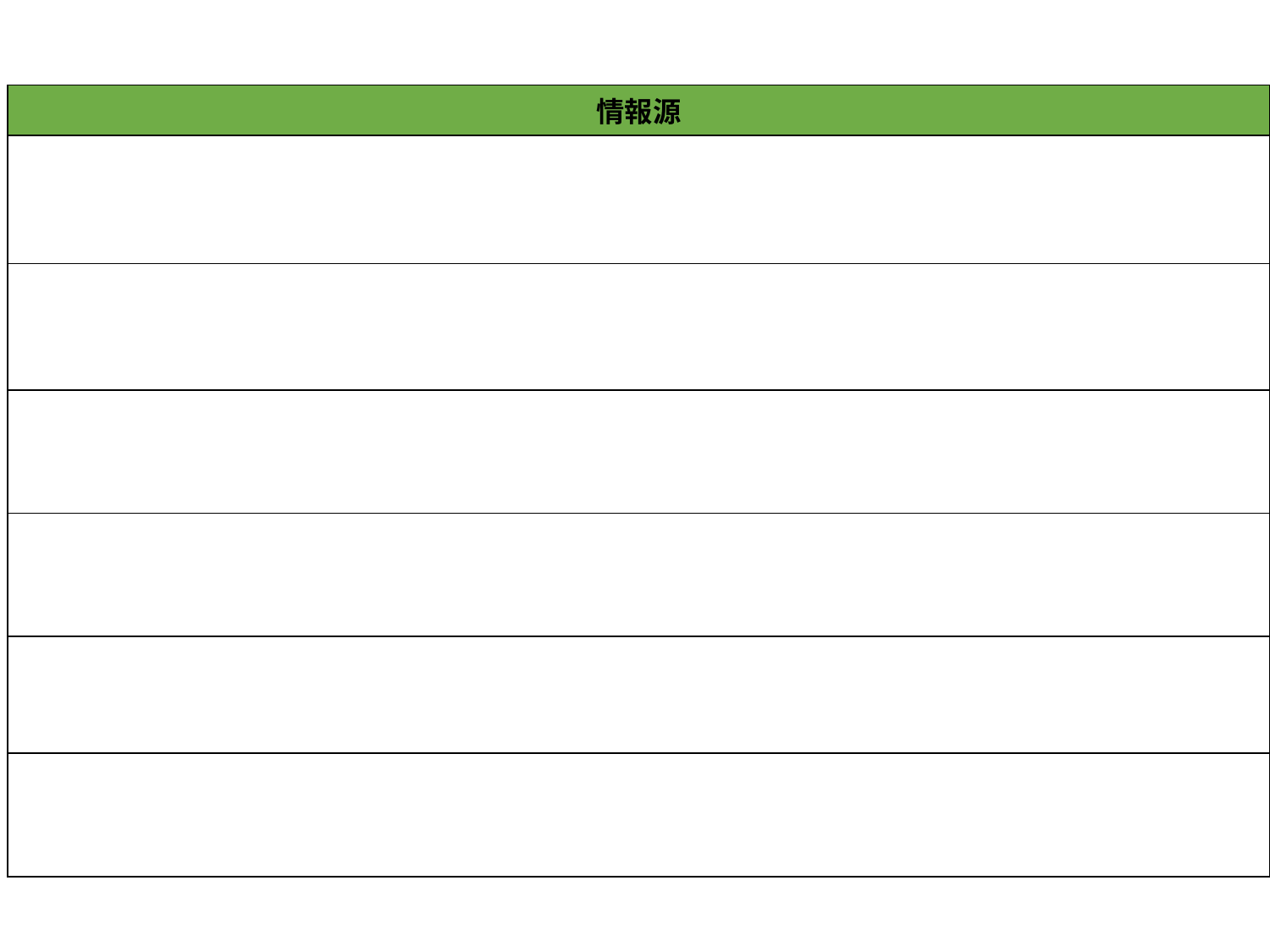

| 情報源 |
| --- |
|  |
|  |
|  |
|  |
|  |
|  |